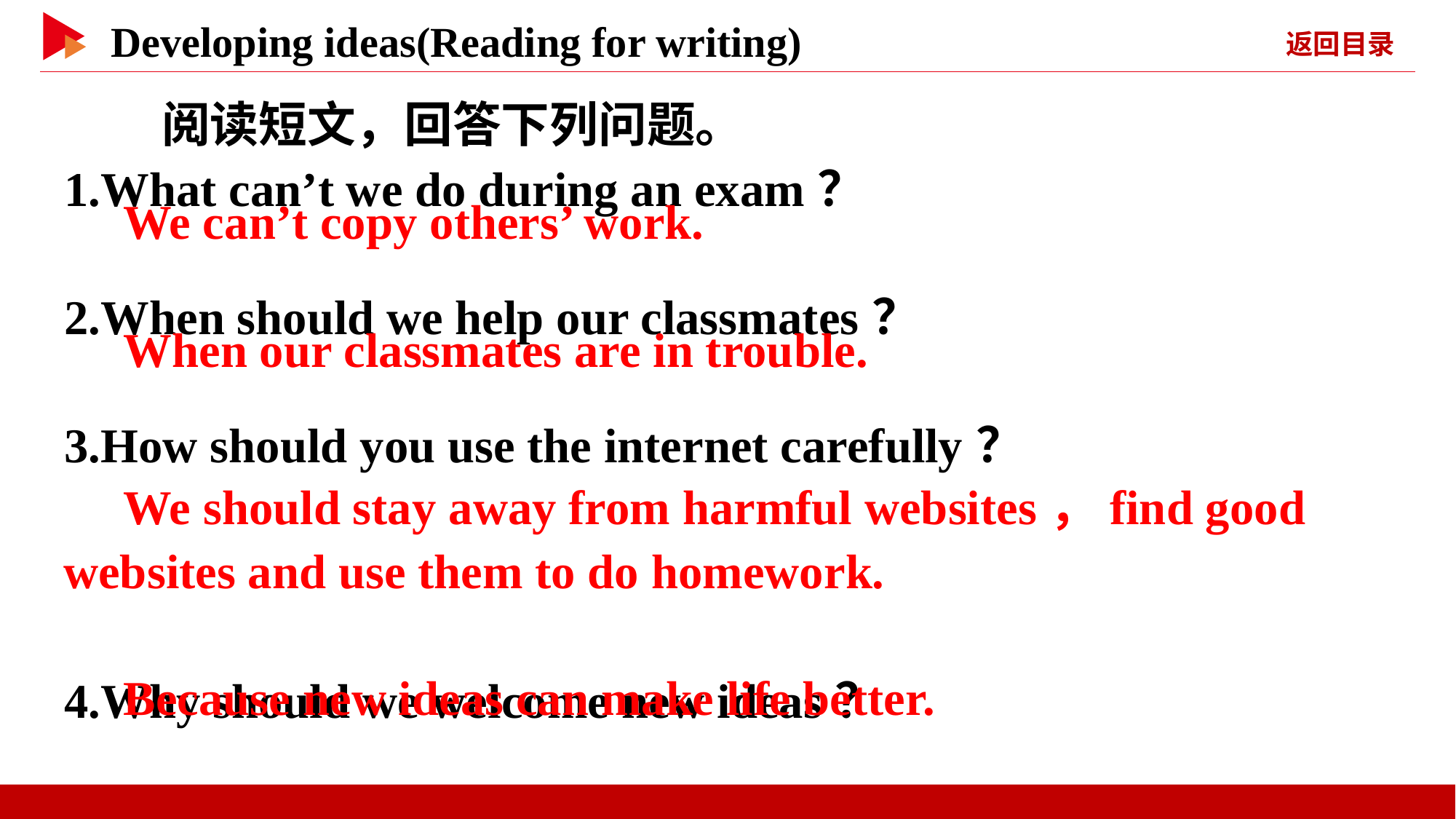

阅读短文，回答下列问题。
1.What can’t we do during an exam？

2.When should we help our classmates？

3.How should you use the internet carefully？

4.Why should we welcome new ideas？

　We can’t copy others’ work.

　When our classmates are in trouble.

　We should stay away from harmful websites，find good
websites and use them to do homework.
　Because new ideas can make life better.